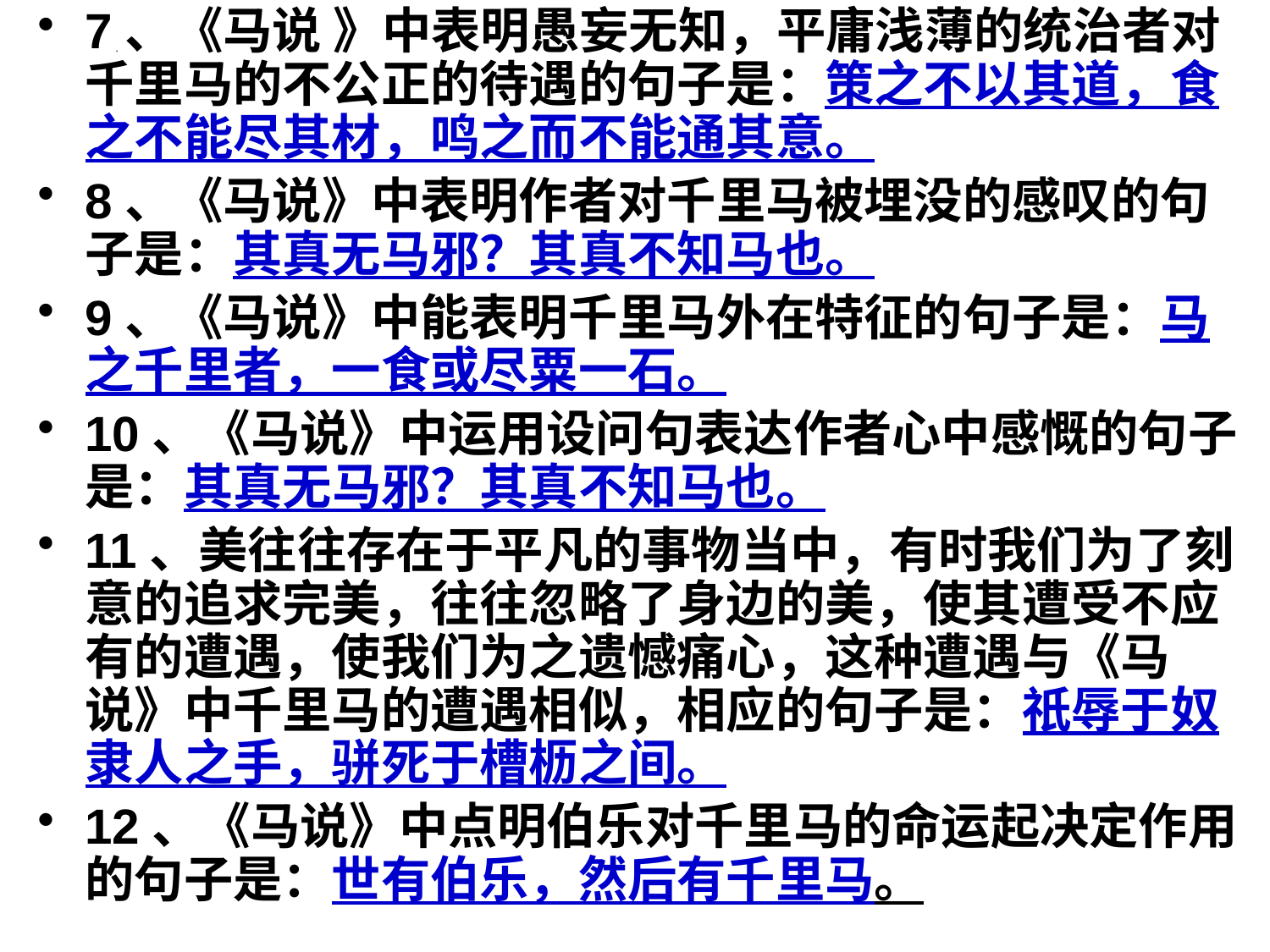

7、《马说 》中表明愚妄无知，平庸浅薄的统治者对千里马的不公正的待遇的句子是：策之不以其道，食之不能尽其材，鸣之而不能通其意。
8、《马说》中表明作者对千里马被埋没的感叹的句子是：其真无马邪？其真不知马也。
9、《马说》中能表明千里马外在特征的句子是：马之千里者，一食或尽粟一石。
10、《马说》中运用设问句表达作者心中感慨的句子是：其真无马邪？其真不知马也。
11、美往往存在于平凡的事物当中，有时我们为了刻意的追求完美，往往忽略了身边的美，使其遭受不应有的遭遇，使我们为之遗憾痛心，这种遭遇与《马说》中千里马的遭遇相似，相应的句子是：祇辱于奴隶人之手，骈死于槽枥之间。
12、《马说》中点明伯乐对千里马的命运起决定作用的句子是：世有伯乐，然后有千里马。
#